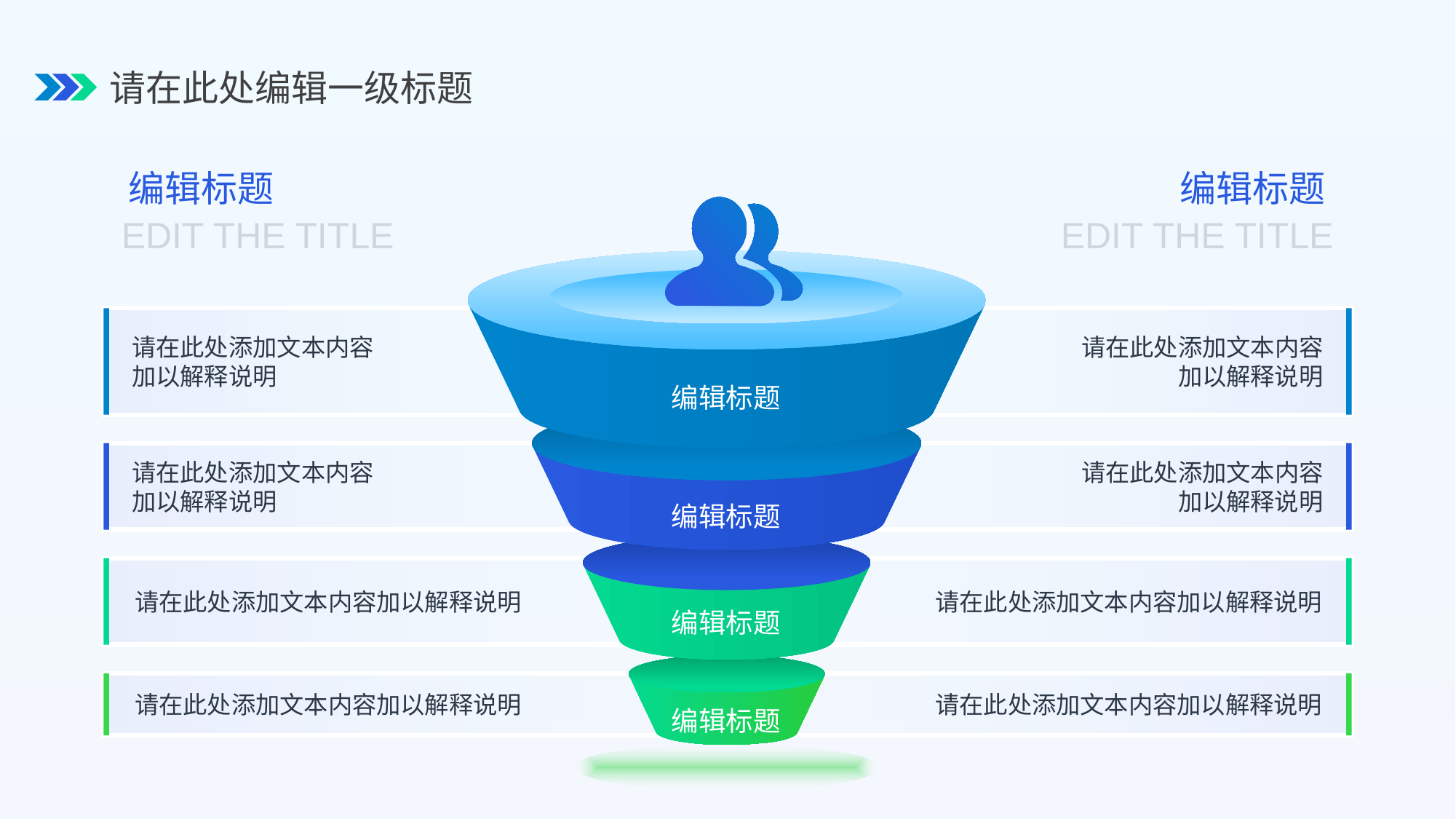

请在此处编辑一级标题

编辑标题
编辑标题

EDIT THE TITLE
EDIT THE TITLE

请在此处添加文本内容
加以解释说明
请在此处添加文本内容
加以解释说明
编辑标题

请在此处添加文本内容
加以解释说明
请在此处添加文本内容
加以解释说明
编辑标题

请在此处添加文本内容加以解释说明
请在此处添加文本内容加以解释说明
编辑标题

请在此处添加文本内容加以解释说明
请在此处添加文本内容加以解释说明
编辑标题